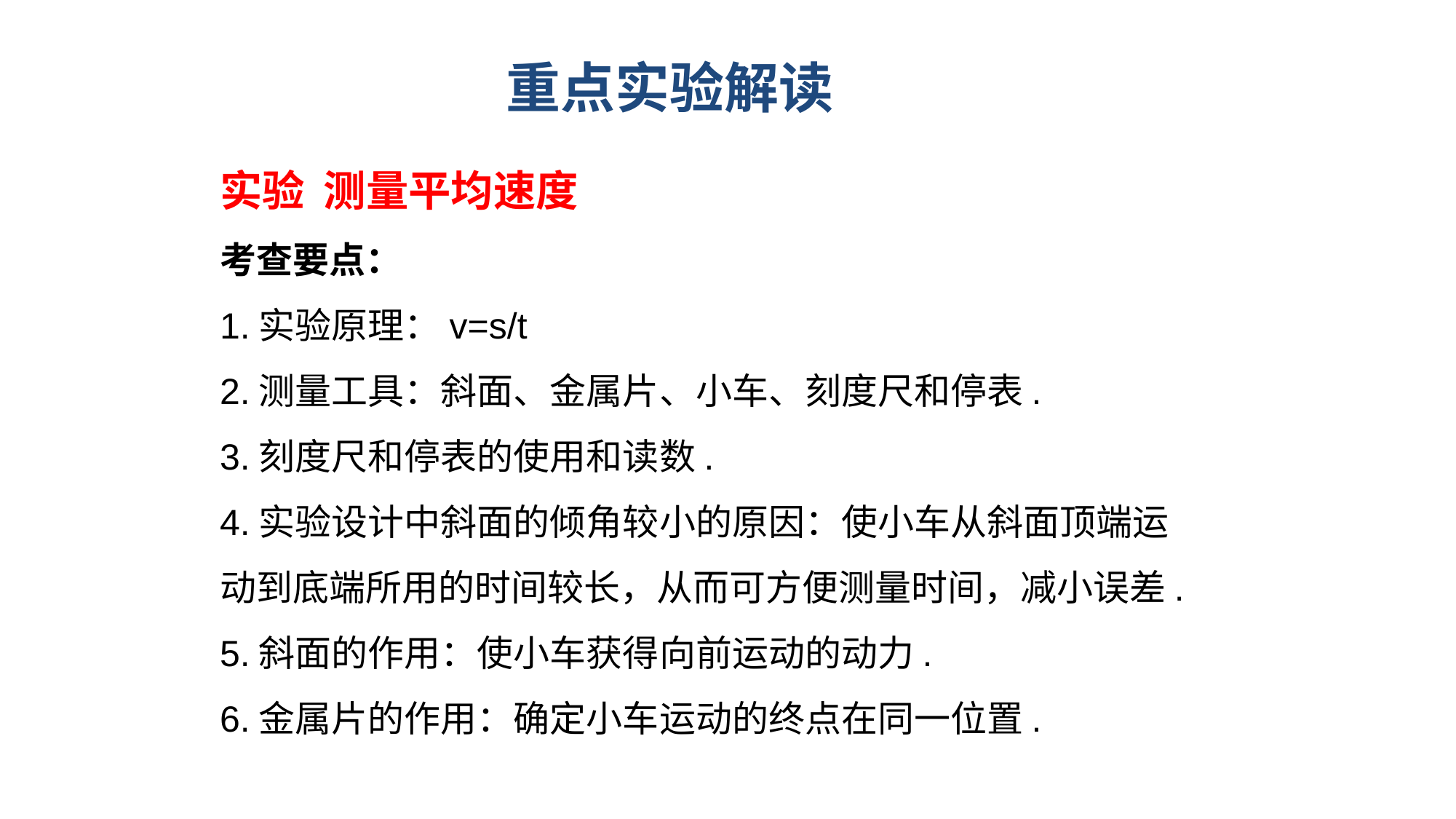

重点实验解读

实验  测量平均速度
考查要点：
1.实验原理：v=s/t
2.测量工具：斜面、金属片、小车、刻度尺和停表.
3.刻度尺和停表的使用和读数.
4.实验设计中斜面的倾角较小的原因：使小车从斜面顶端运动到底端所用的时间较长，从而可方便测量时间，减小误差.
5.斜面的作用：使小车获得向前运动的动力.
6.金属片的作用：确定小车运动的终点在同一位置.